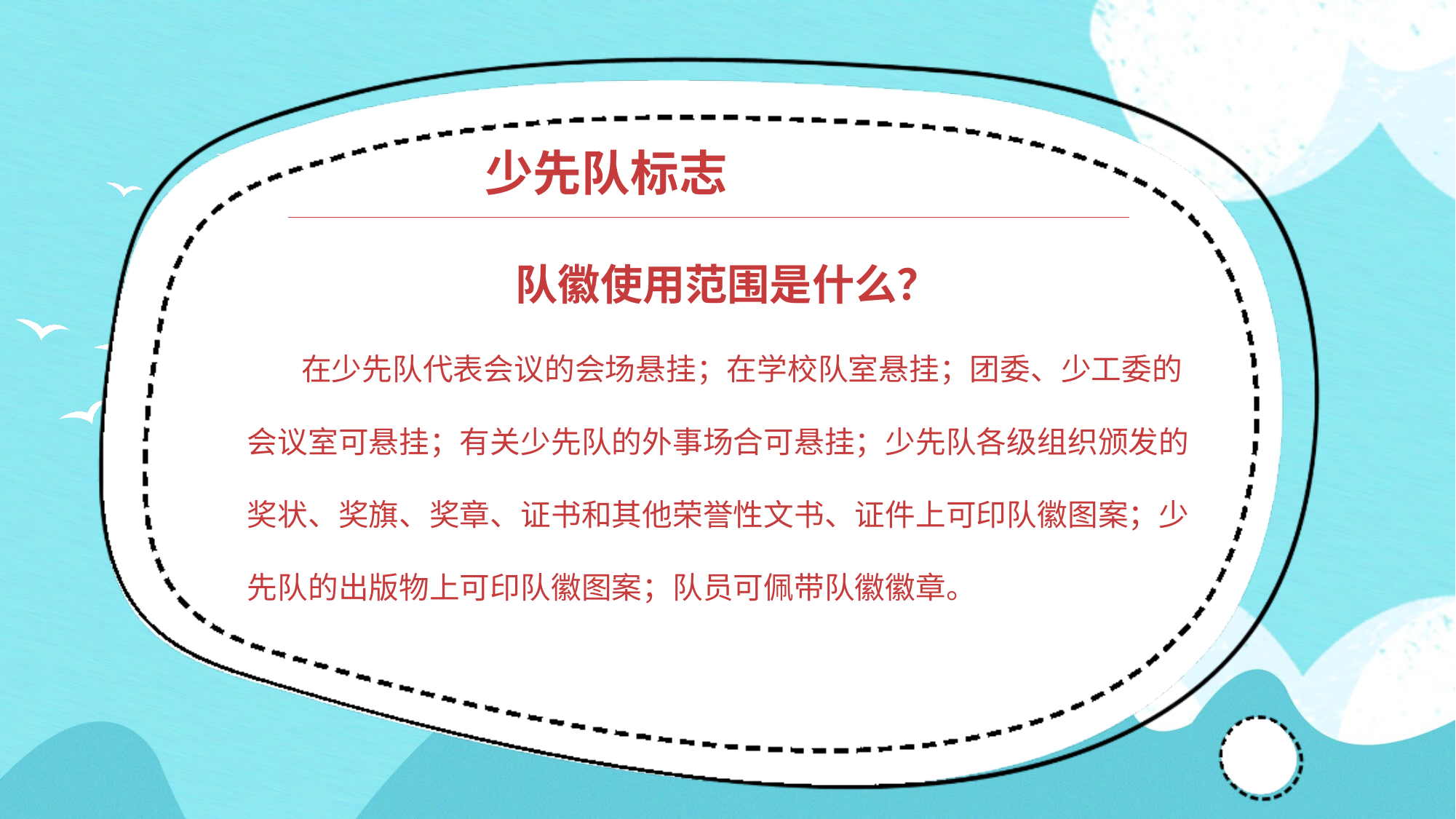

少先队标志
队徽使用范围是什么？
           在少先队代表会议的会场悬挂；在学校队室悬挂；团委、少工委的会议室可悬挂；有关少先队的外事场合可悬挂；少先队各级组织颁发的奖状、奖旗、奖章、证书和其他荣誉性文书、证件上可印队徽图案；少先队的出版物上可印队徽图案；队员可佩带队徽徽章。